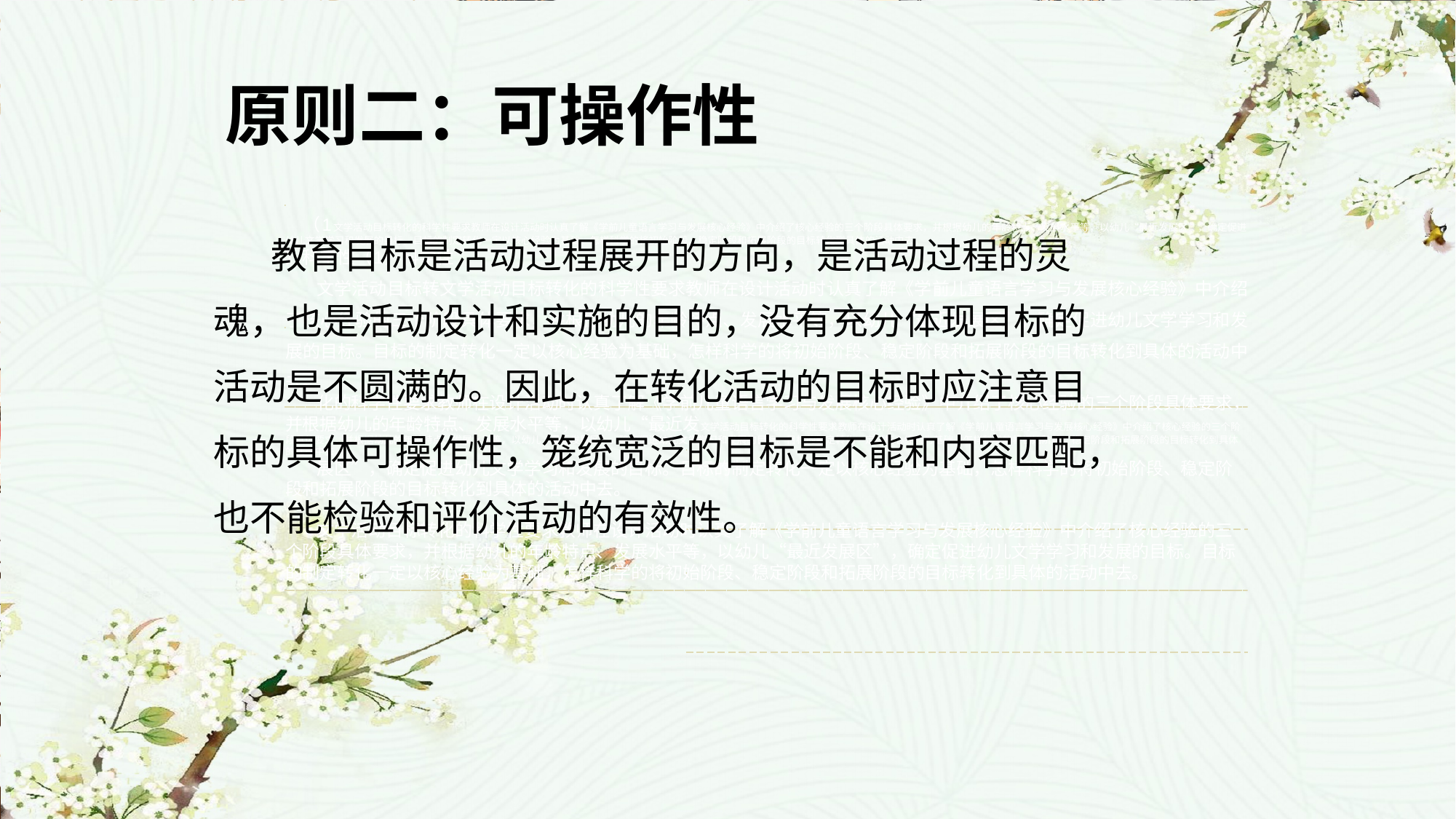

原则二：可操作性

    （1文学活动目标转化的科学性要求教师在设计活动时认真了解《学前儿童语言学习与发展核心经验》中介绍了核心经验的三个阶段具体要求，并根据幼儿的年龄特点、发展水平等，以幼儿“最近发展区”，确定促进幼儿文学学习和发展的目标。目标的制定转化一定以核心经验为基础，怎样科学的将初始阶段、稳定阶段和拓展阶段的目标转化到具体的活动中去。
）科学性（1）科学性
文学活动目标转文学活动目标转化的科学性要求教师在设计活动时认真了解《学前儿童语言学习与发展核心经验》中介绍了核心经验的三个阶段具体要求，并根据幼儿的年龄特点、发展水平等，以幼儿“最近发展区”，确定促进幼儿文学学习和发展的目标。目标的制定转化一定以核心经验为基础，怎样科学的将初始阶段、稳定阶段和拓展阶段的目标转化到具体的活动中去。
化的科学性要求教师在设计活动时认真了解《学前儿童语言学习与发展核心经验》中介绍了核心经验的三个阶段具体要求，并根据幼儿的年龄特点、发展水平等，以幼儿“最近发文学活动目标转化的科学性要求教师在设计活动时认真了解《学前儿童语言学习与发展核心经验》中介绍了核心经验的三个阶段具体要求，并根据幼儿的年龄特点、发展水平等，以幼儿“最近发展区”，确定促进幼儿文学学习和发展的目标。目标的制定转化一定以核心经验为基础，怎样科学的将初始阶段、稳定阶段和拓展阶段的目标转化到具体的活动中去。
展区”，确定促进幼儿文学学习和发展的目标。目标的制定转化一定以核心经验为基础，怎样科学的将初始阶段、稳定阶段和拓展阶段的目标转化到具体的活动中去。

文学活动目标转化的科学性要求教师在设计活动时认真了解《学前儿童语言学习与发展核心经验》中介绍了核心经验的三个阶段具体要求，并根据幼儿的年龄特点、发展水平等，以幼儿“最近发展区”，确定促进幼儿文学学习和发展的目标。目标的制定转化一定以核心经验为基础，怎样科学的将初始阶段、稳定阶段和拓展阶段的目标转化到具体的活动中去。
      教育目标是活动过程展开的方向，是活动过程的灵魂，也是活动设计和实施的目的，没有充分体现目标的活动是不圆满的。因此，在转化活动的目标时应注意目标的具体可操作性，笼统宽泛的目标是不能和内容匹配，也不能检验和评价活动的有效性。